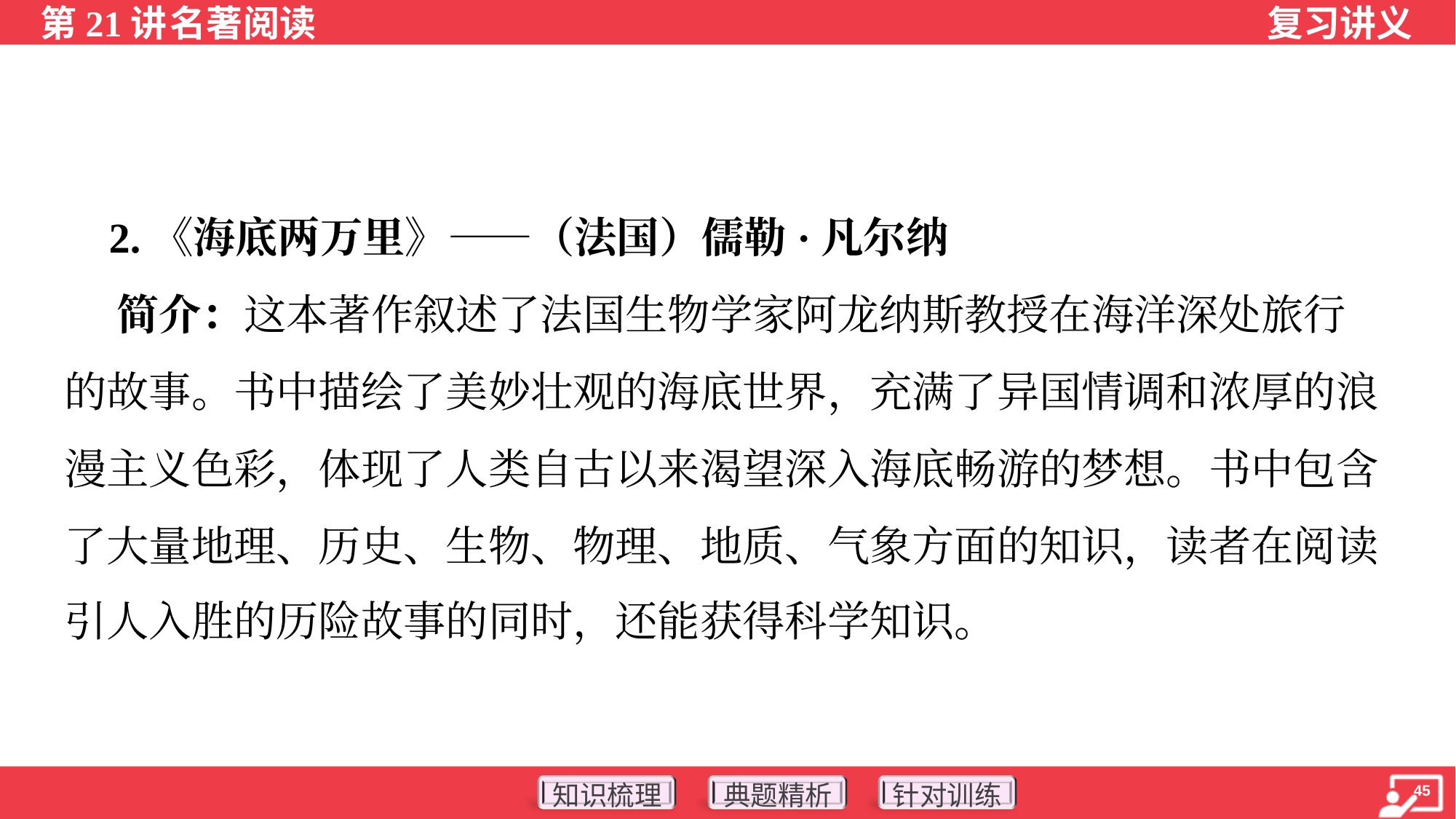

2.《海底两万里》——（法国）儒勒·凡尔纳
    简介：这本著作叙述了法国生物学家阿龙纳斯教授在海洋深处旅行
的故事。书中描绘了美妙壮观的海底世界，充满了异国情调和浓厚的浪
漫主义色彩，体现了人类自古以来渴望深入海底畅游的梦想。书中包含
了大量地理、历史、生物、物理、地质、气象方面的知识，读者在阅读
引人入胜的历险故事的同时，还能获得科学知识。